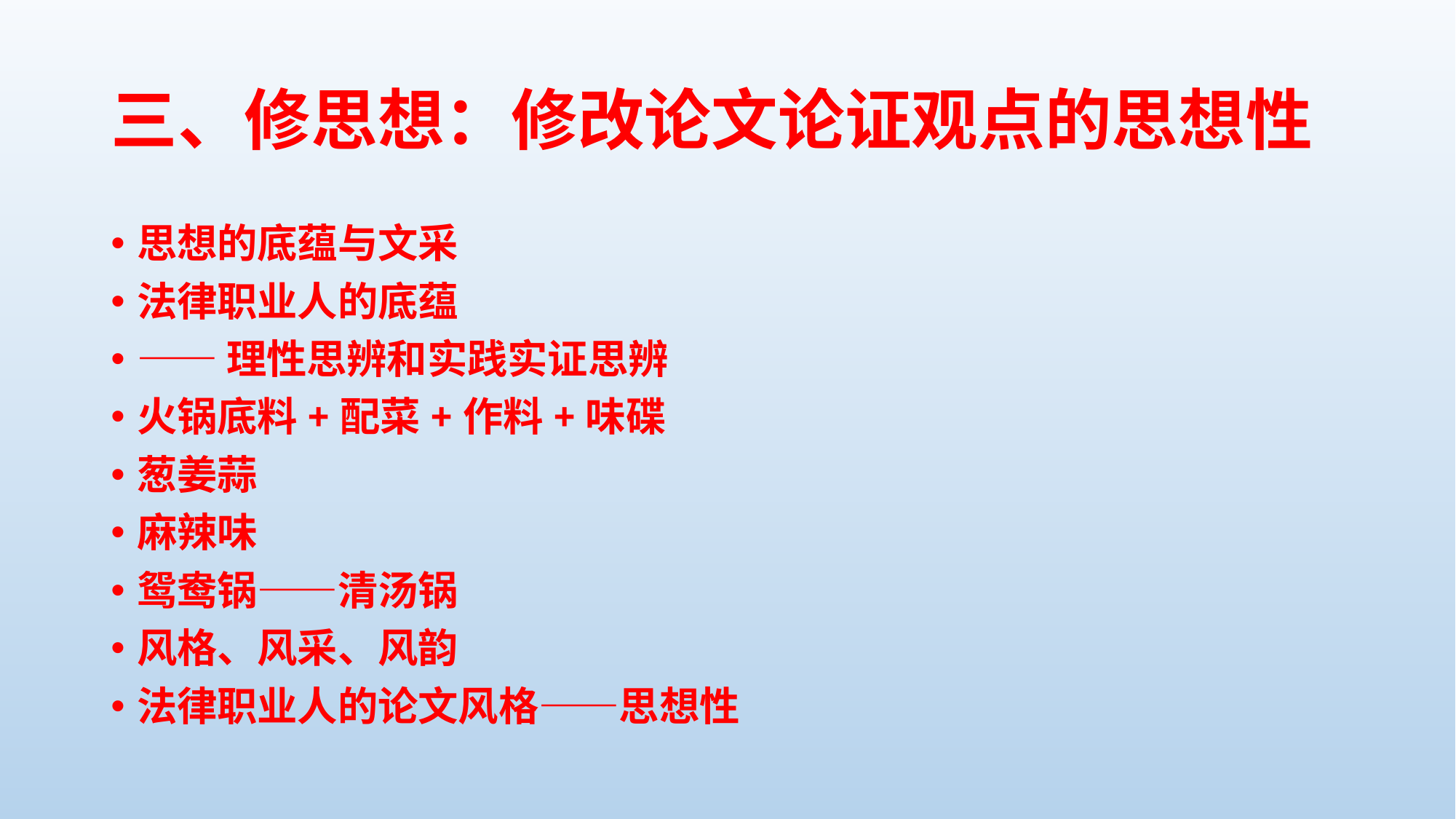

# 三、修思想：修改论文论证观点的思想性
思想的底蕴与文采
法律职业人的底蕴
——理性思辨和实践实证思辨
火锅底料+配菜+作料+味碟
葱姜蒜
麻辣味
鸳鸯锅——清汤锅
风格、风采、风韵
法律职业人的论文风格——思想性